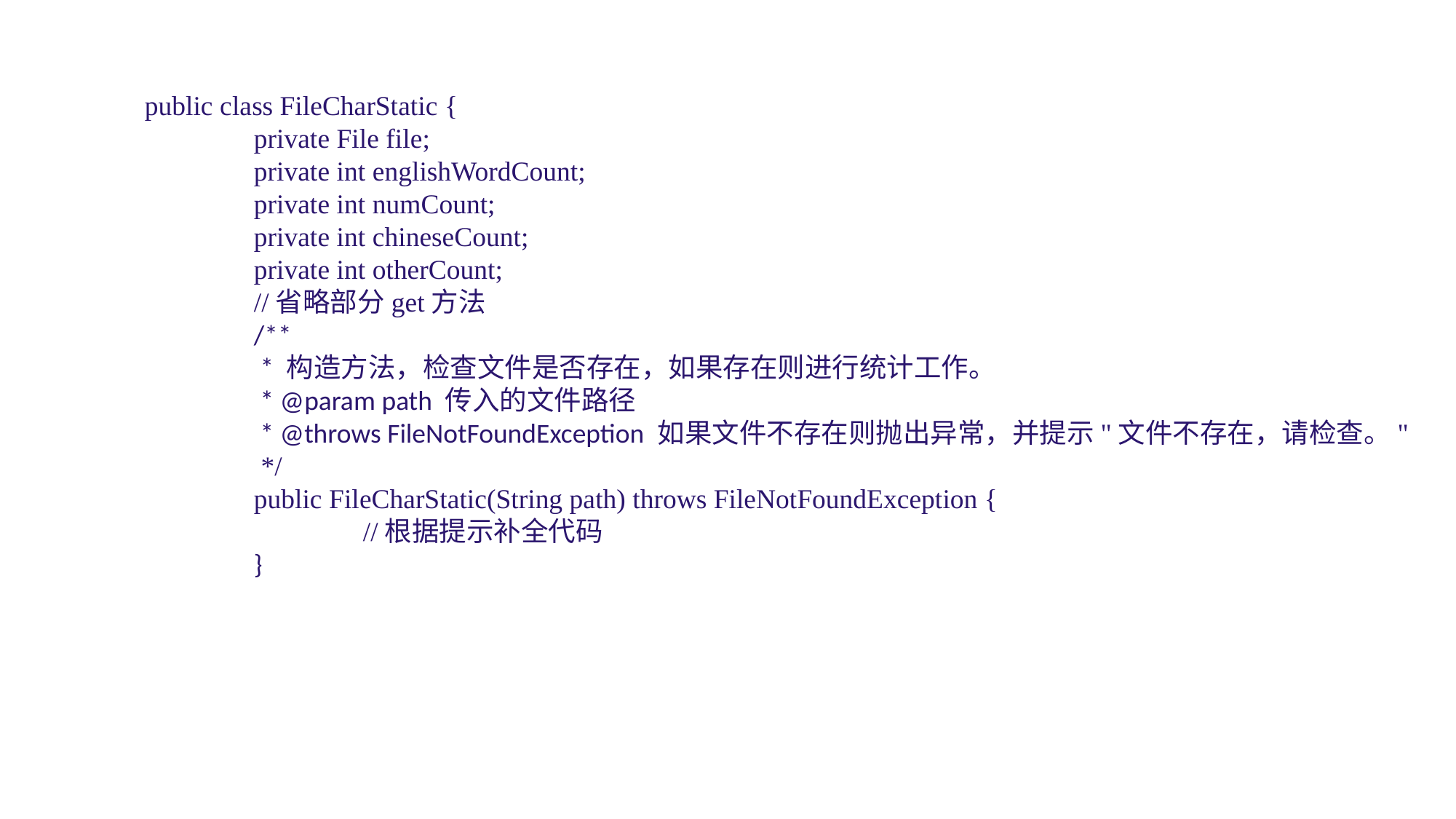

public class FileCharStatic {	private File file;	private int englishWordCount;	private int numCount;	private int chineseCount;	private int otherCount;
	//省略部分get方法	/**	 * 构造方法，检查文件是否存在，如果存在则进行统计工作。	 * @param path 传入的文件路径	 * @throws FileNotFoundException 如果文件不存在则抛出异常，并提示"文件不存在，请检查。"	 */	public FileCharStatic(String path) throws FileNotFoundException {		//根据提示补全代码	}